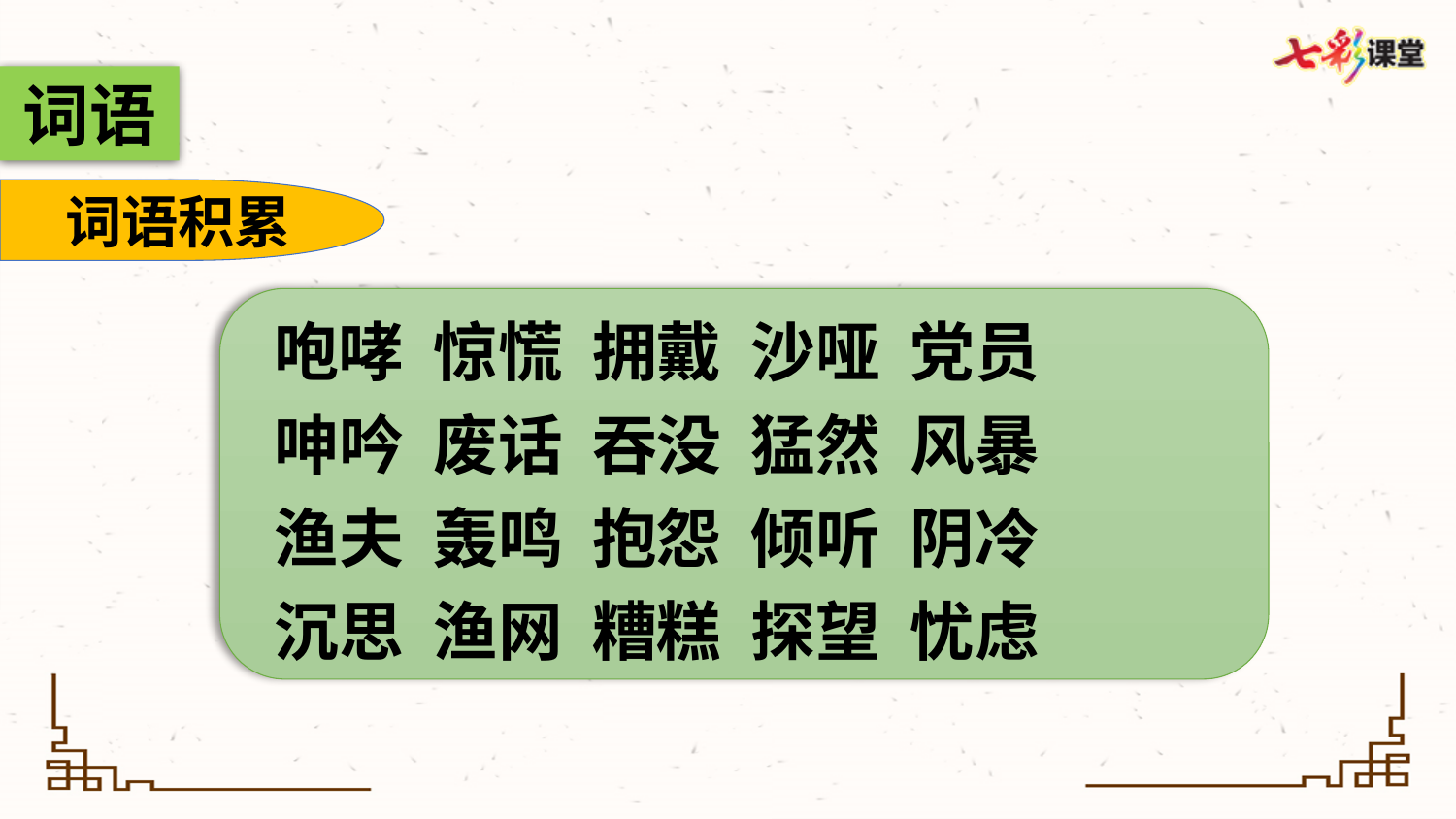

词语

词语积累

咆哮  惊慌  拥戴  沙哑  党员
呻吟  废话  吞没  猛然  风暴
渔夫  轰鸣  抱怨  倾听  阴冷
沉思  渔网  糟糕  探望  忧虑